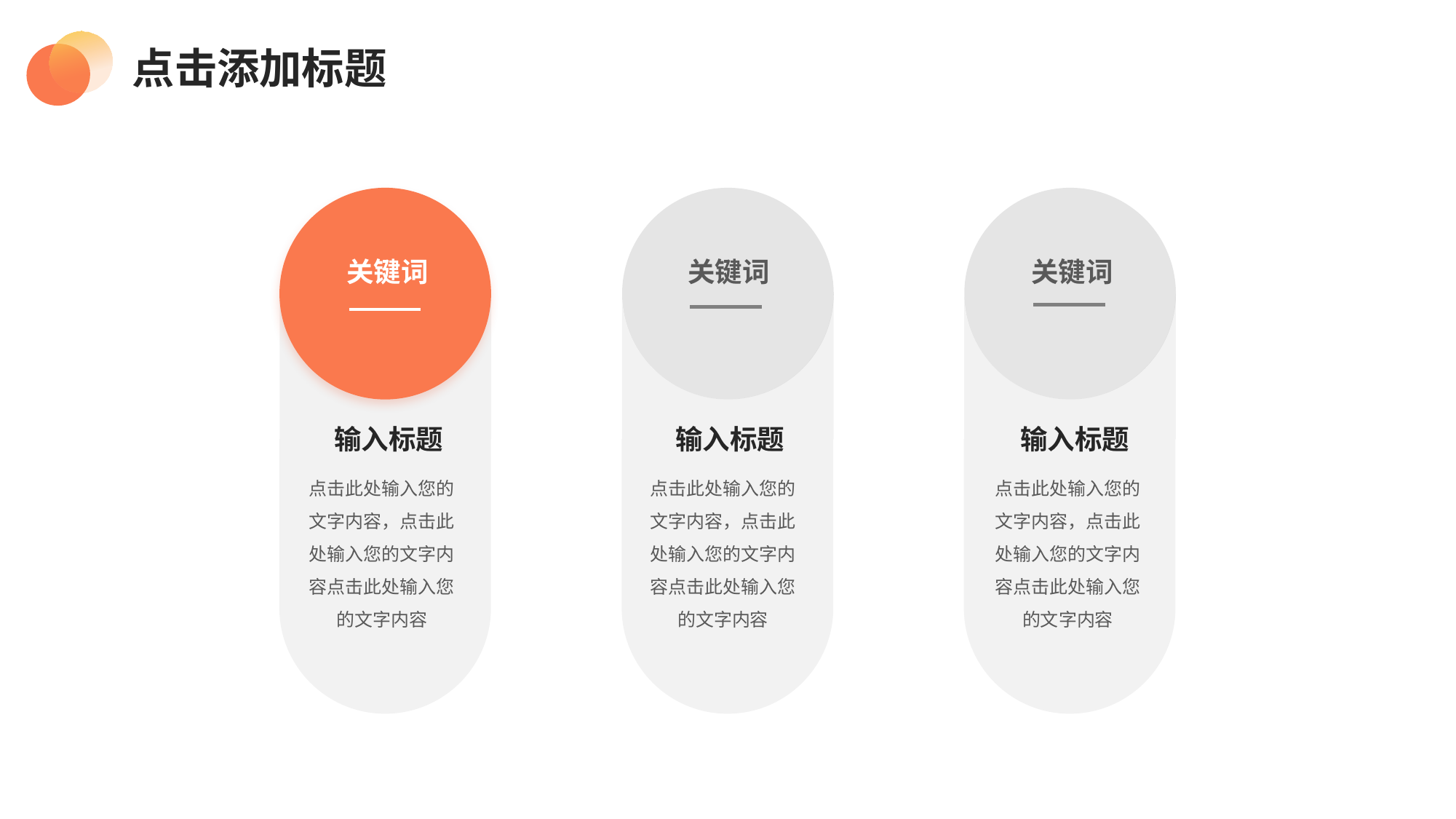

点击添加标题

关键词
关键词
关键词
输入标题
输入标题
输入标题
点击此处输入您的文字内容，点击此处输入您的文字内容点击此处输入您的文字内容
点击此处输入您的文字内容，点击此处输入您的文字内容点击此处输入您的文字内容
点击此处输入您的文字内容，点击此处输入您的文字内容点击此处输入您的文字内容